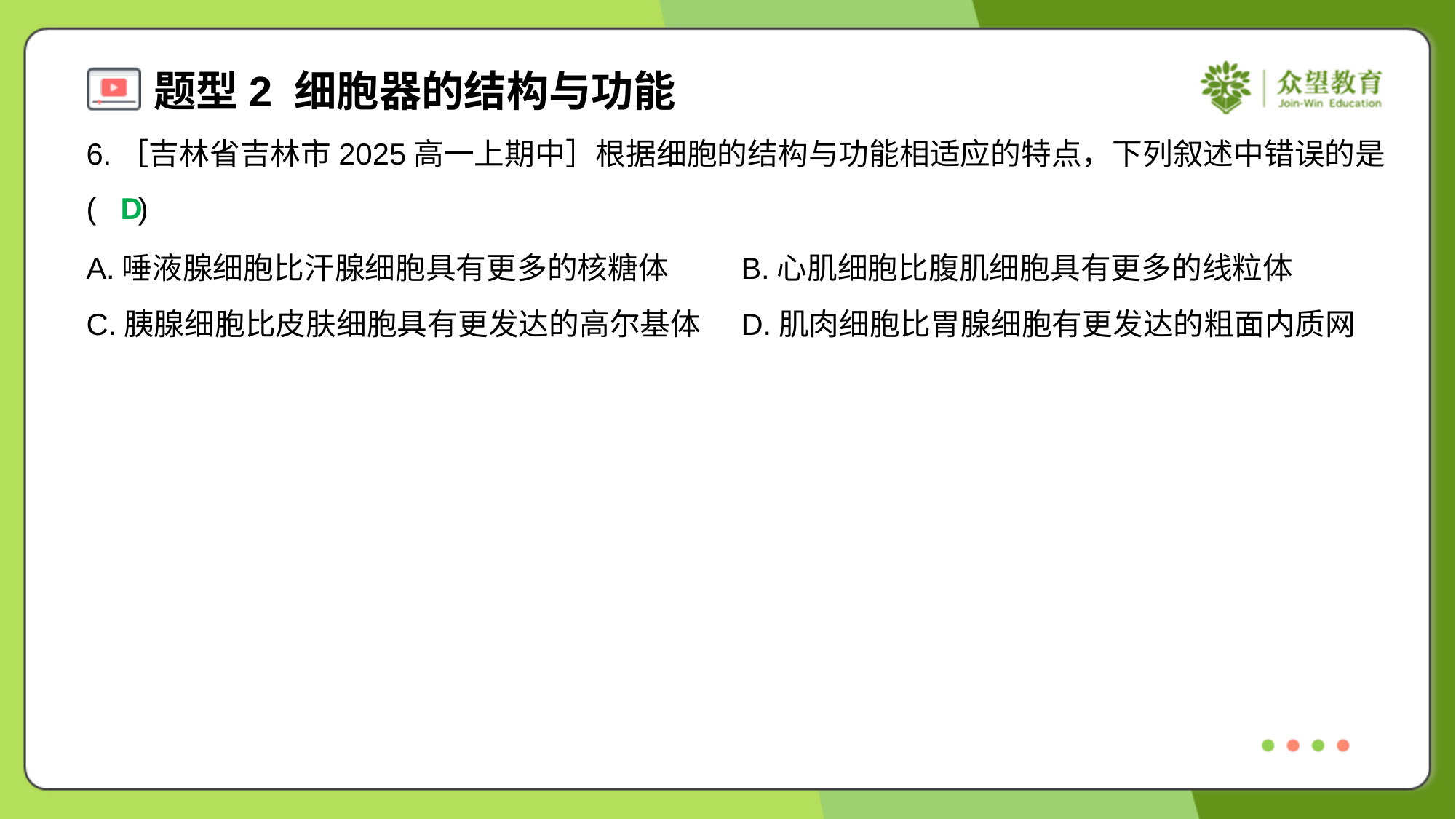

6.［吉林省吉林市2025高一上期中］根据细胞的结构与功能相适应的特点，下列叙述中错误的是
(     )
D
A.唾液腺细胞比汗腺细胞具有更多的核糖体	B.心肌细胞比腹肌细胞具有更多的线粒体
C.胰腺细胞比皮肤细胞具有更发达的高尔基体	D.肌肉细胞比胃腺细胞有更发达的粗面内质网